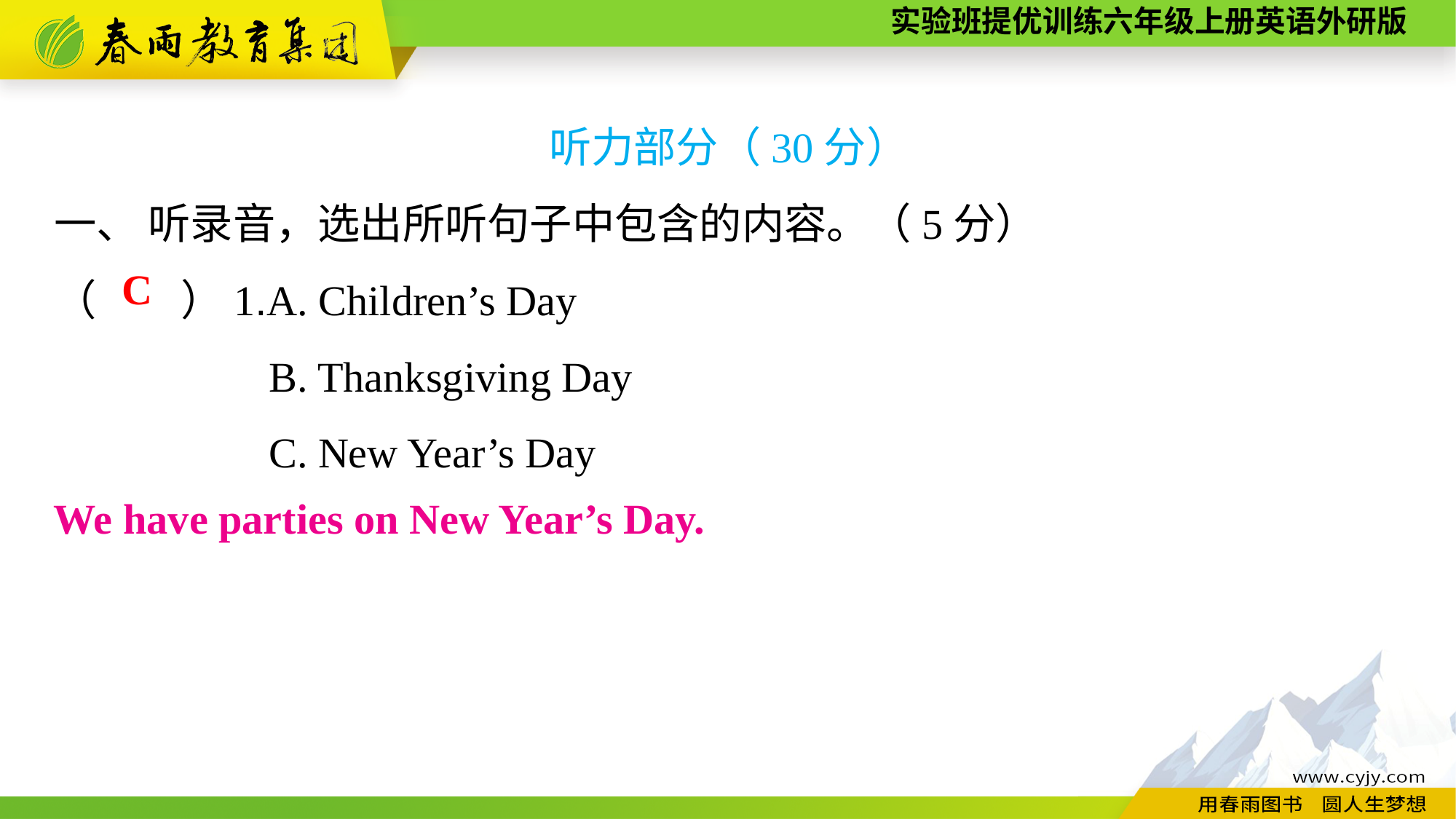

听力部分（30分）
一、 听录音，选出所听句子中包含的内容。（5分）
（　　）1.A. Children’s Day
B. Thanksgiving Day
C. New Year’s Day

C
We have parties on New Year’s Day.